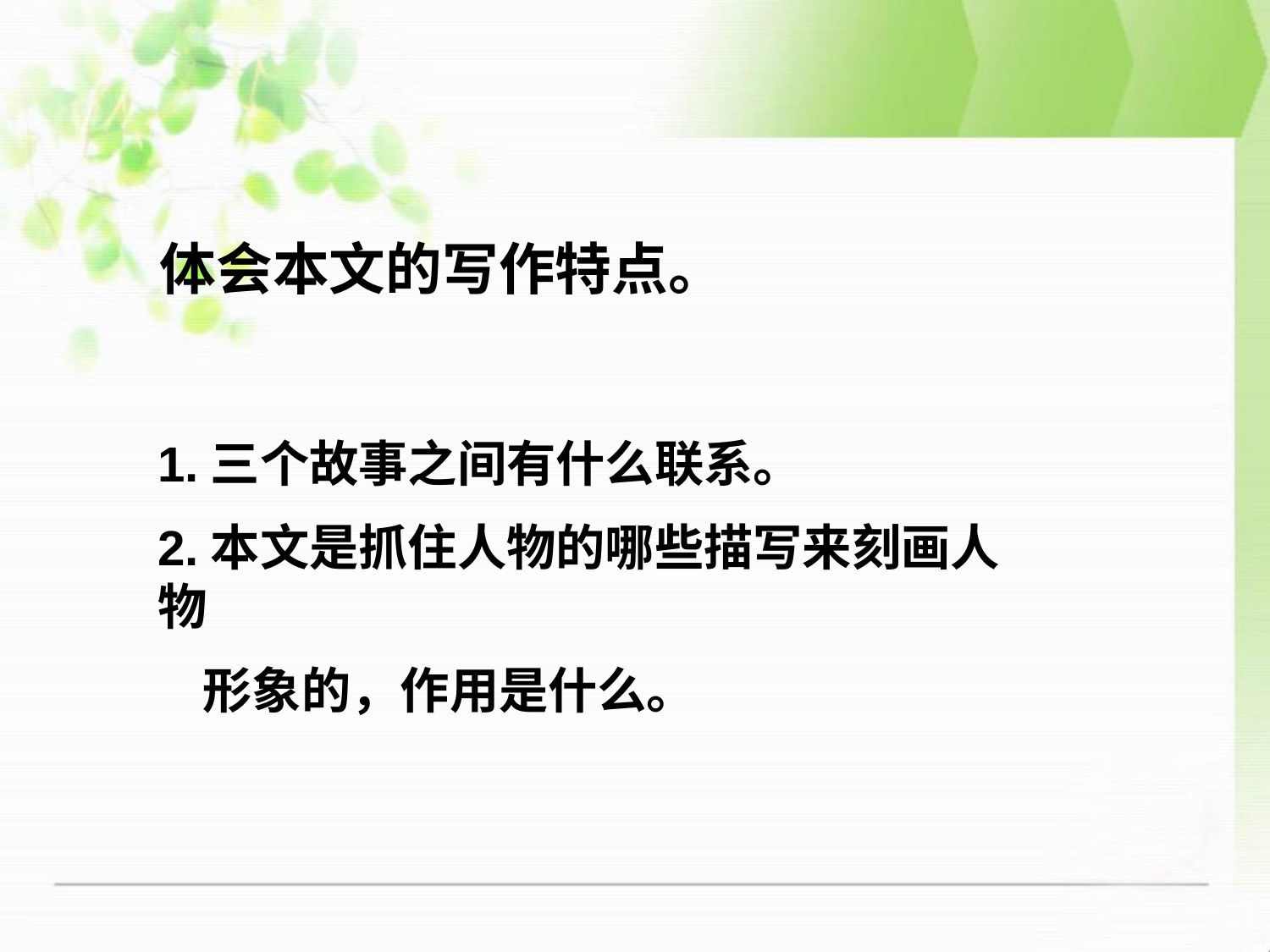

体会本文的写作特点。
1.三个故事之间有什么联系。
2.本文是抓住人物的哪些描写来刻画人物
   形象的，作用是什么。